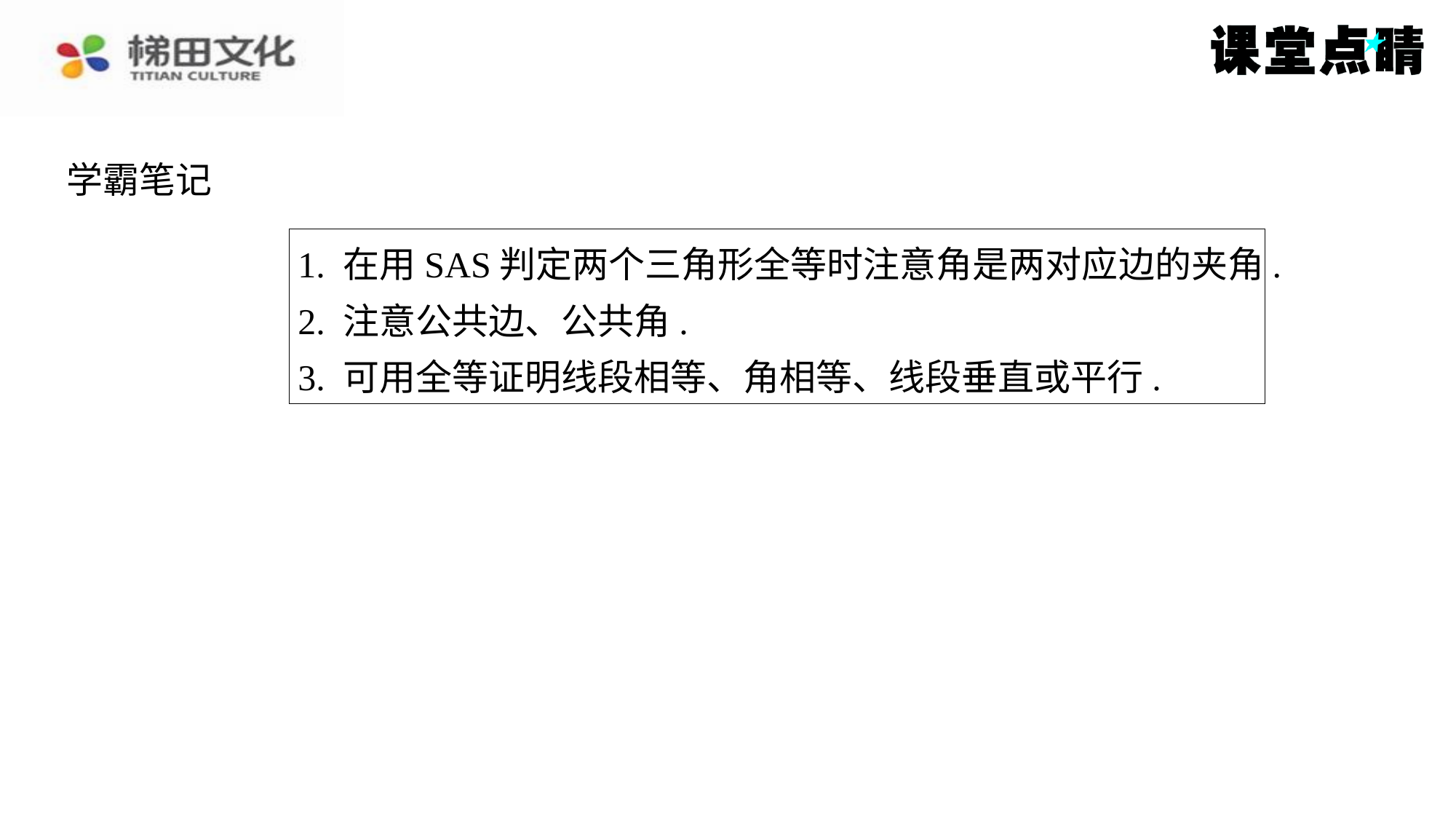

学霸笔记
1. 在用SAS判定两个三角形全等时注意角是两对应边的夹角.
2. 注意公共边、公共角.
3. 可用全等证明线段相等、角相等、线段垂直或平行.